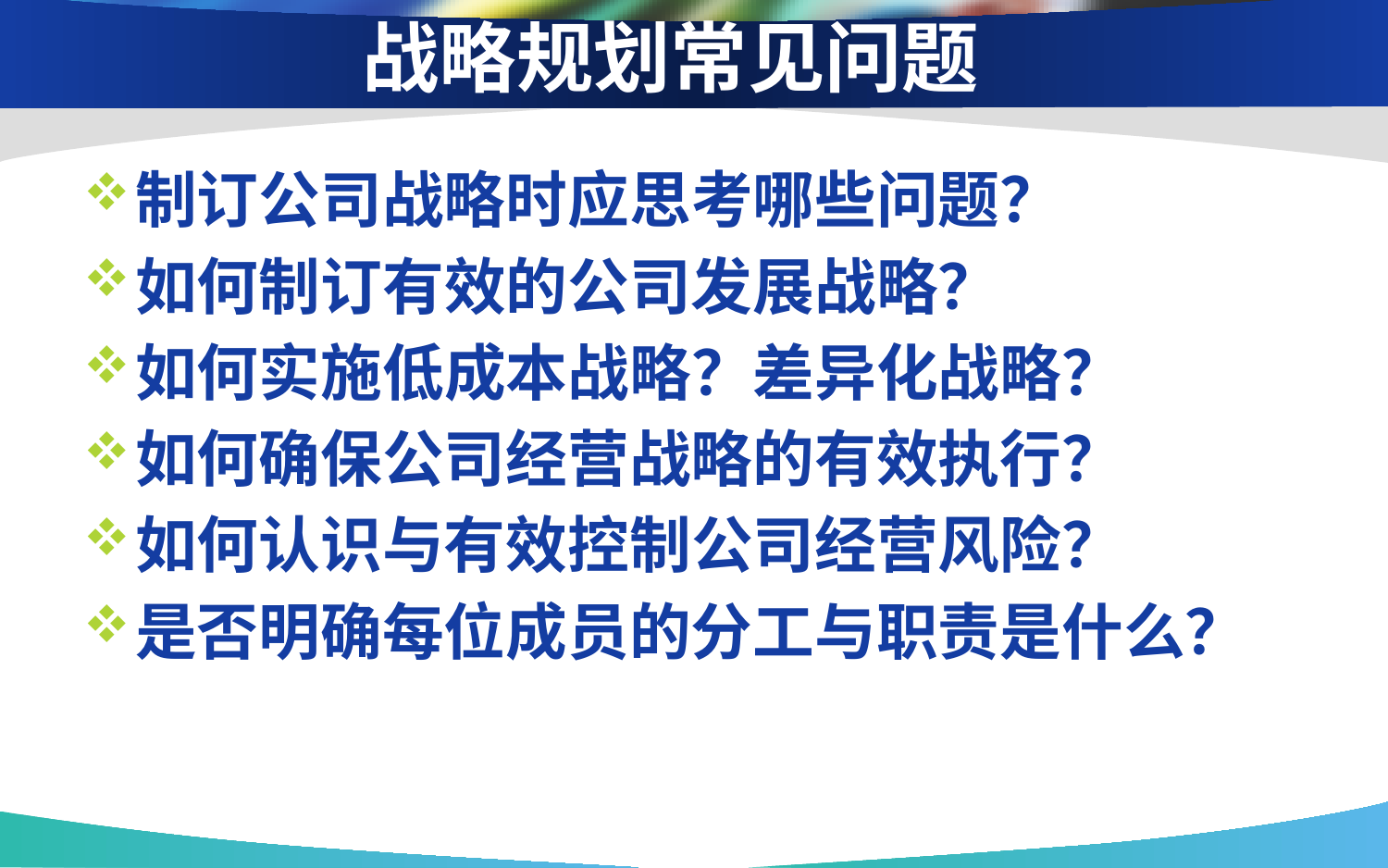

# 战略规划常见问题
制订公司战略时应思考哪些问题？
如何制订有效的公司发展战略？
如何实施低成本战略？差异化战略？
如何确保公司经营战略的有效执行？
如何认识与有效控制公司经营风险？
是否明确每位成员的分工与职责是什么？